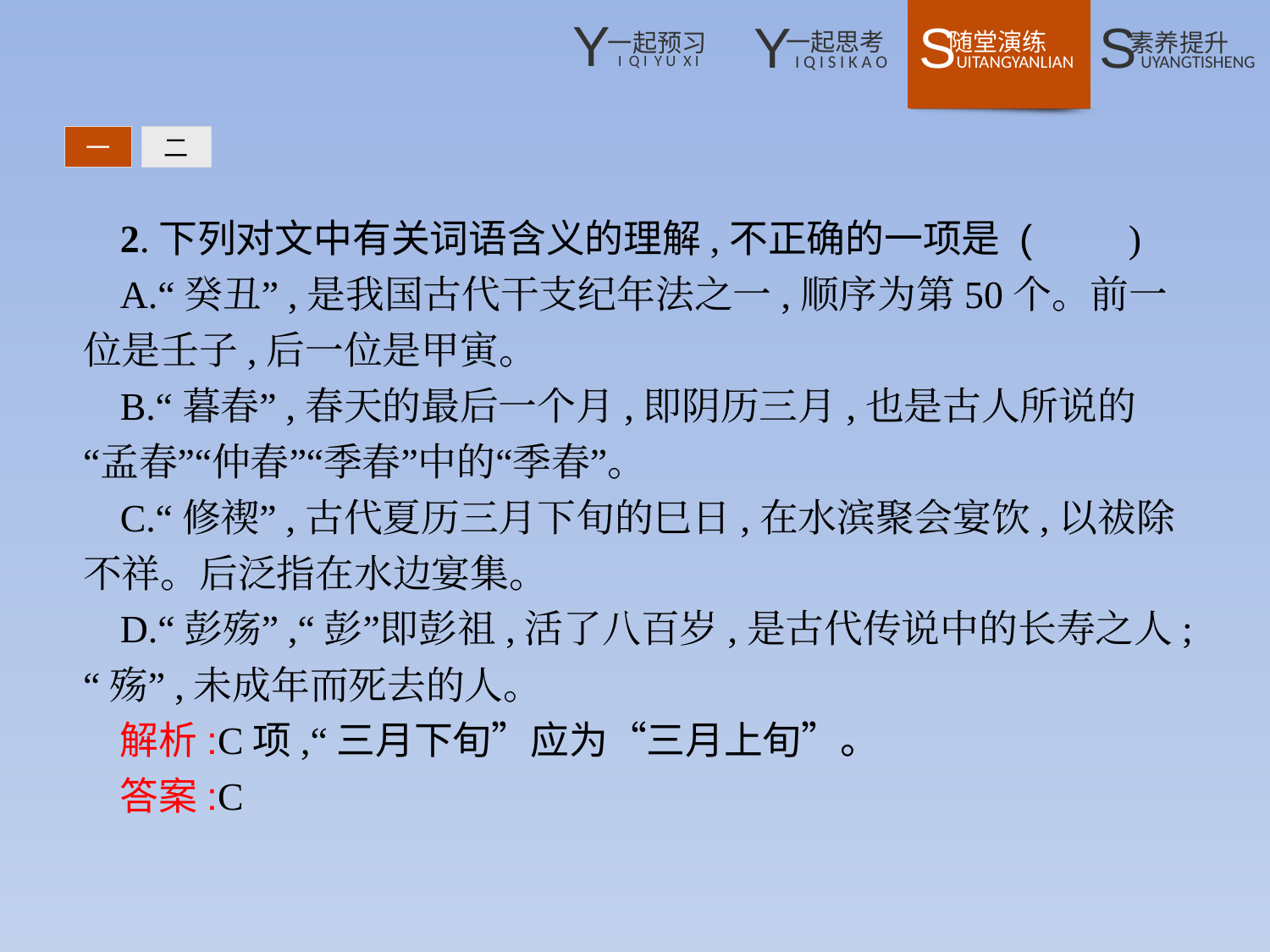

一
二
2.下列对文中有关词语含义的理解,不正确的一项是 (　　)
A.“癸丑”,是我国古代干支纪年法之一,顺序为第50个。前一位是壬子,后一位是甲寅。
B.“暮春”,春天的最后一个月,即阴历三月,也是古人所说的“孟春”“仲春”“季春”中的“季春”。
C.“修禊”,古代夏历三月下旬的巳日,在水滨聚会宴饮,以祓除不祥。后泛指在水边宴集。
D.“彭殇”,“彭”即彭祖,活了八百岁,是古代传说中的长寿之人;“殇”,未成年而死去的人。
解析:C项,“三月下旬”应为“三月上旬”。
答案:C